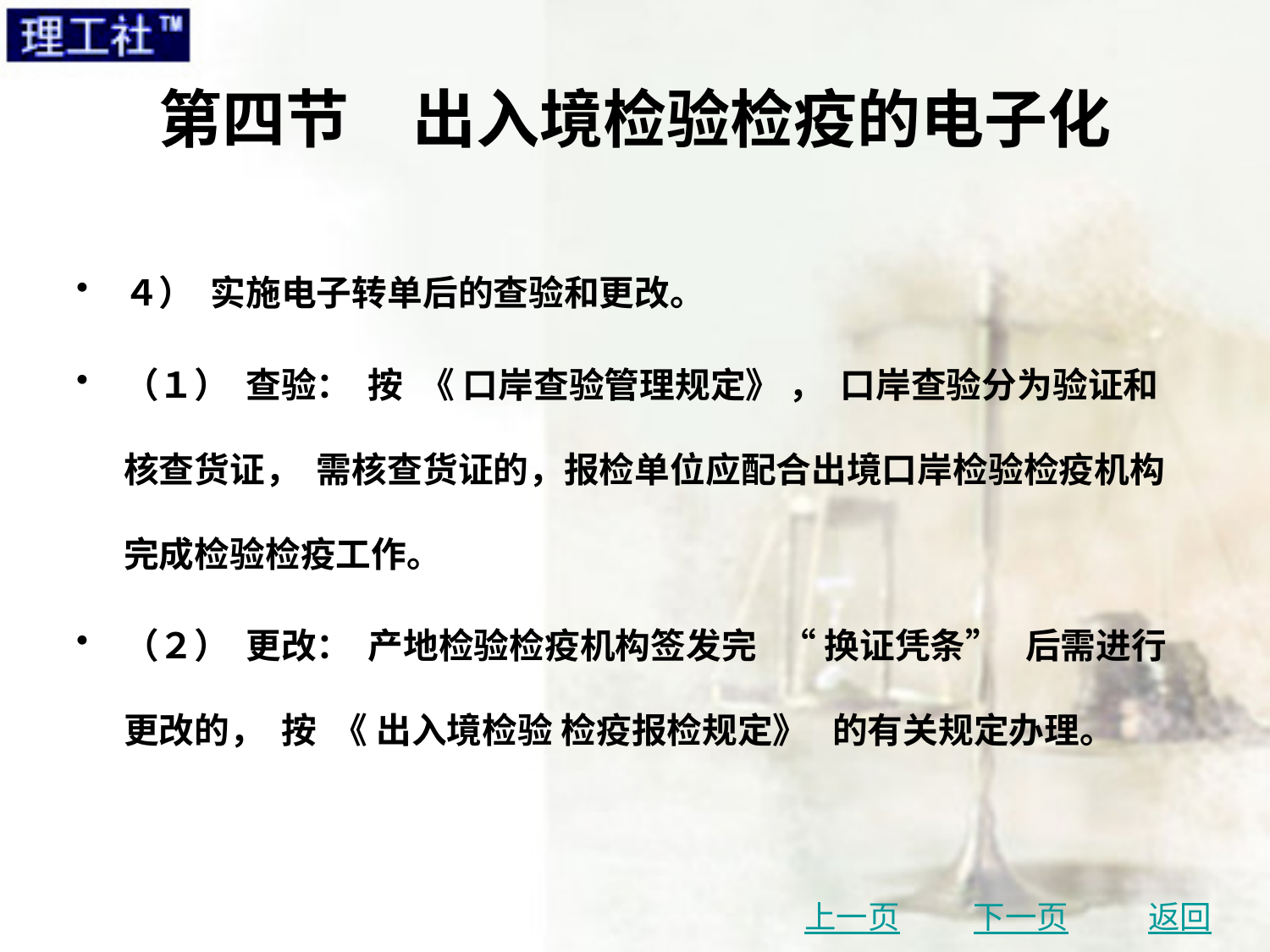

# 第四节　出入境检验检疫的电子化
４）  实施电子转单后的查验和更改。
（１）  查验：  按  《 口岸查验管理规定》 ，  口岸查验分为验证和核查货证，  需核查货证的，报检单位应配合出境口岸检验检疫机构完成检验检疫工作。
（２）  更改：  产地检验检疫机构签发完   “ 换证凭条”   后需进行更改的，  按  《 出入境检验 检疫报检规定》   的有关规定办理。
上一页
下一页
返回